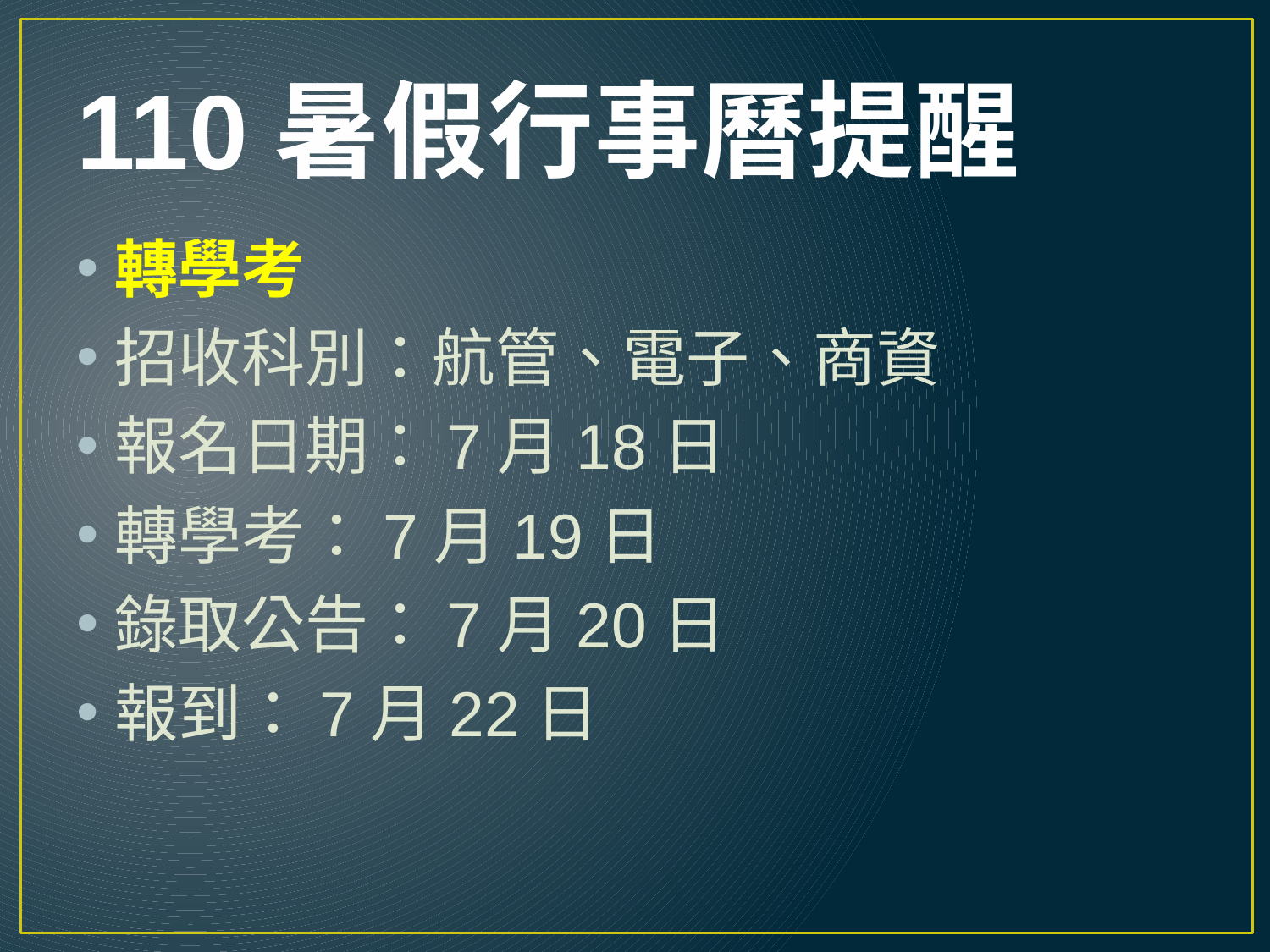

# 110暑假行事曆提醒
轉學考
招收科別：航管、電子、商資
報名日期：7月18日
轉學考：7月19日
錄取公告：7月20日
報到：7月22日